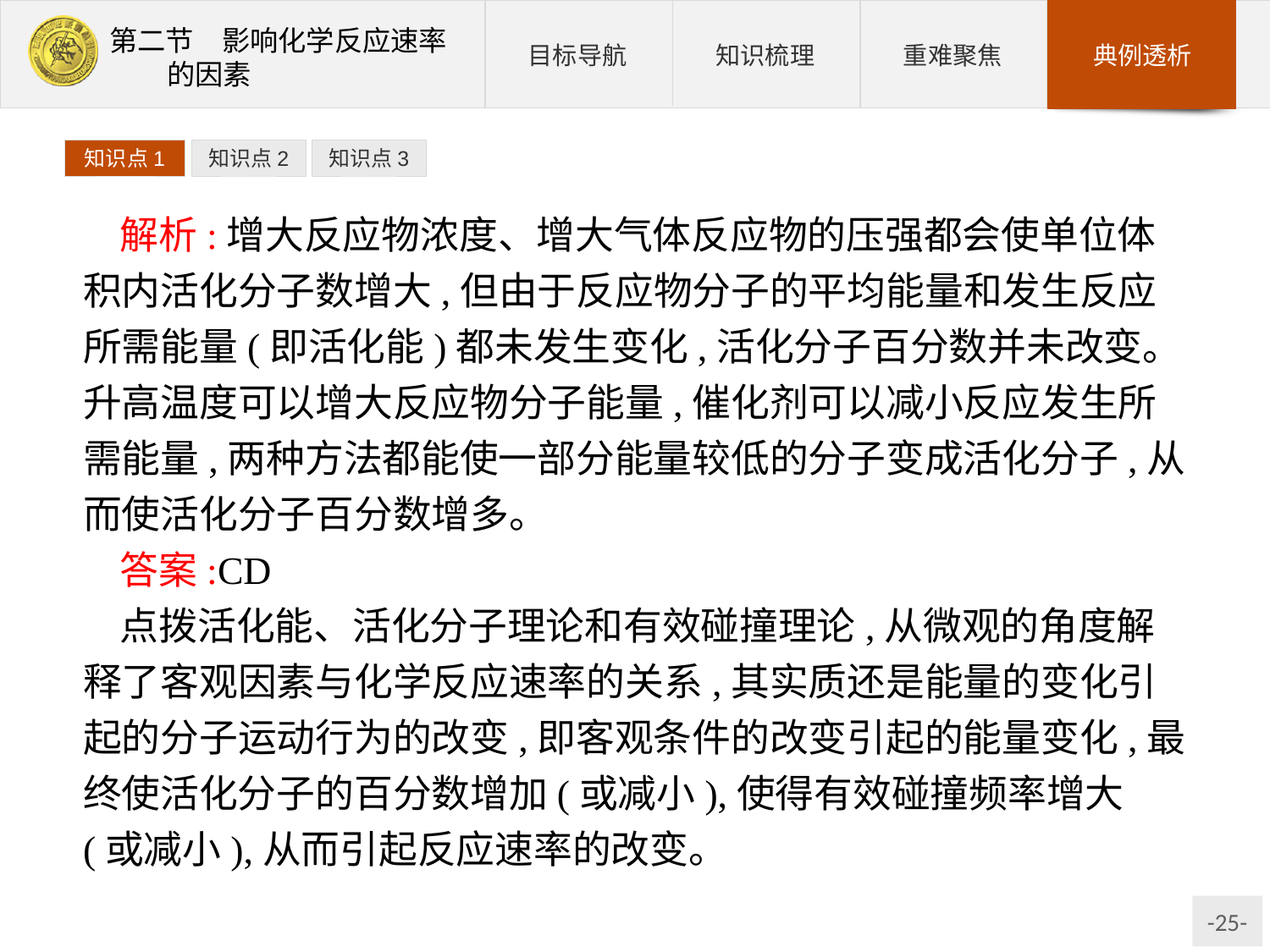

知识点1
知识点2
知识点3
解析:增大反应物浓度、增大气体反应物的压强都会使单位体积内活化分子数增大,但由于反应物分子的平均能量和发生反应所需能量(即活化能)都未发生变化,活化分子百分数并未改变。升高温度可以增大反应物分子能量,催化剂可以减小反应发生所需能量,两种方法都能使一部分能量较低的分子变成活化分子,从而使活化分子百分数增多。
答案:CD
点拨活化能、活化分子理论和有效碰撞理论,从微观的角度解释了客观因素与化学反应速率的关系,其实质还是能量的变化引起的分子运动行为的改变,即客观条件的改变引起的能量变化,最终使活化分子的百分数增加(或减小),使得有效碰撞频率增大(或减小),从而引起反应速率的改变。